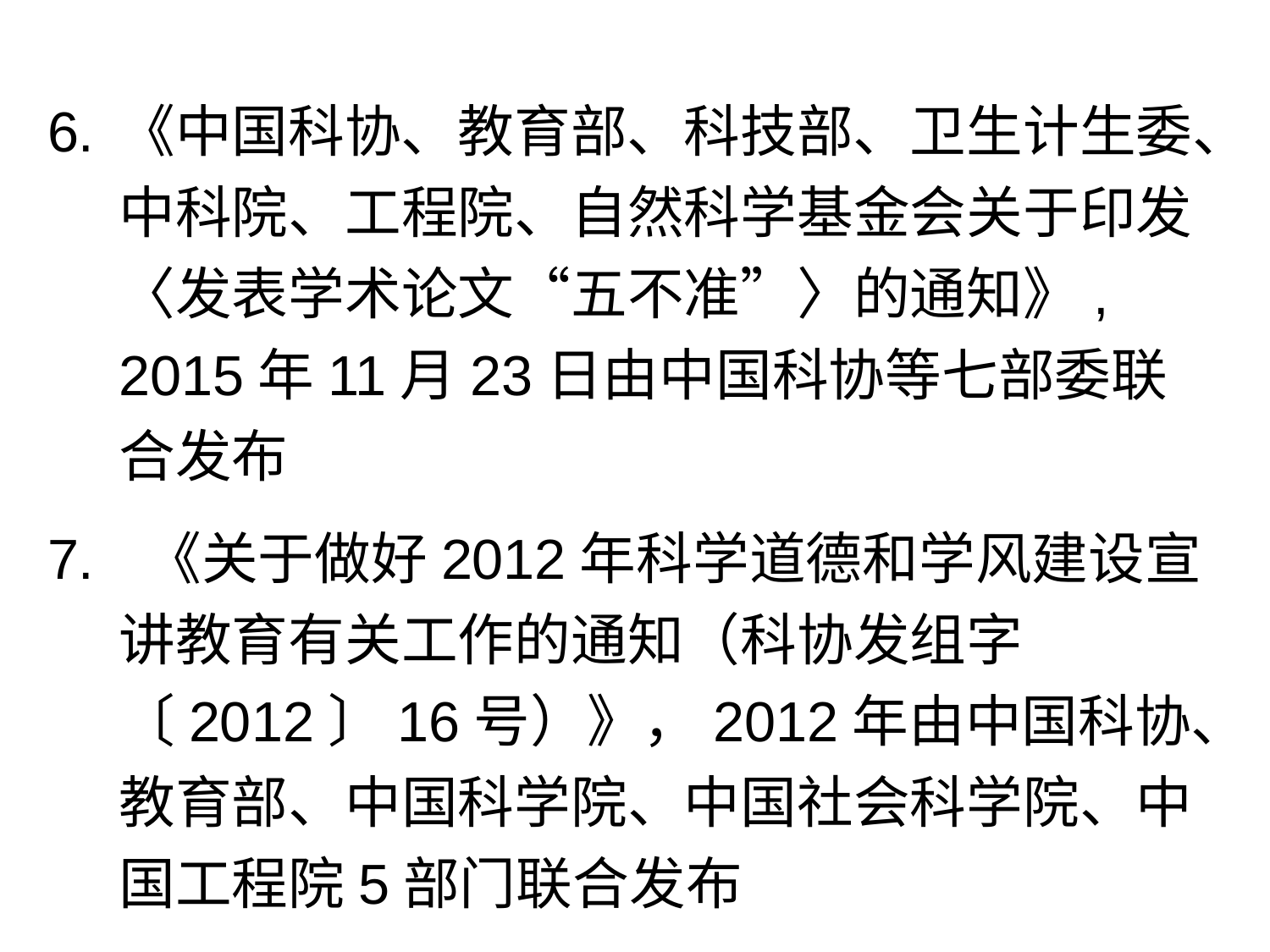

《中国科协、教育部、科技部、卫生计生委、中科院、工程院、自然科学基金会关于印发〈发表学术论文“五不准”〉的通知》, 2015年11月23日由中国科协等七部委联合发布
 《关于做好2012年科学道德和学风建设宣讲教育有关工作的通知（科协发组字〔2012〕16号）》，2012年由中国科协、教育部、中国科学院、中国社会科学院、中国工程院5部门联合发布